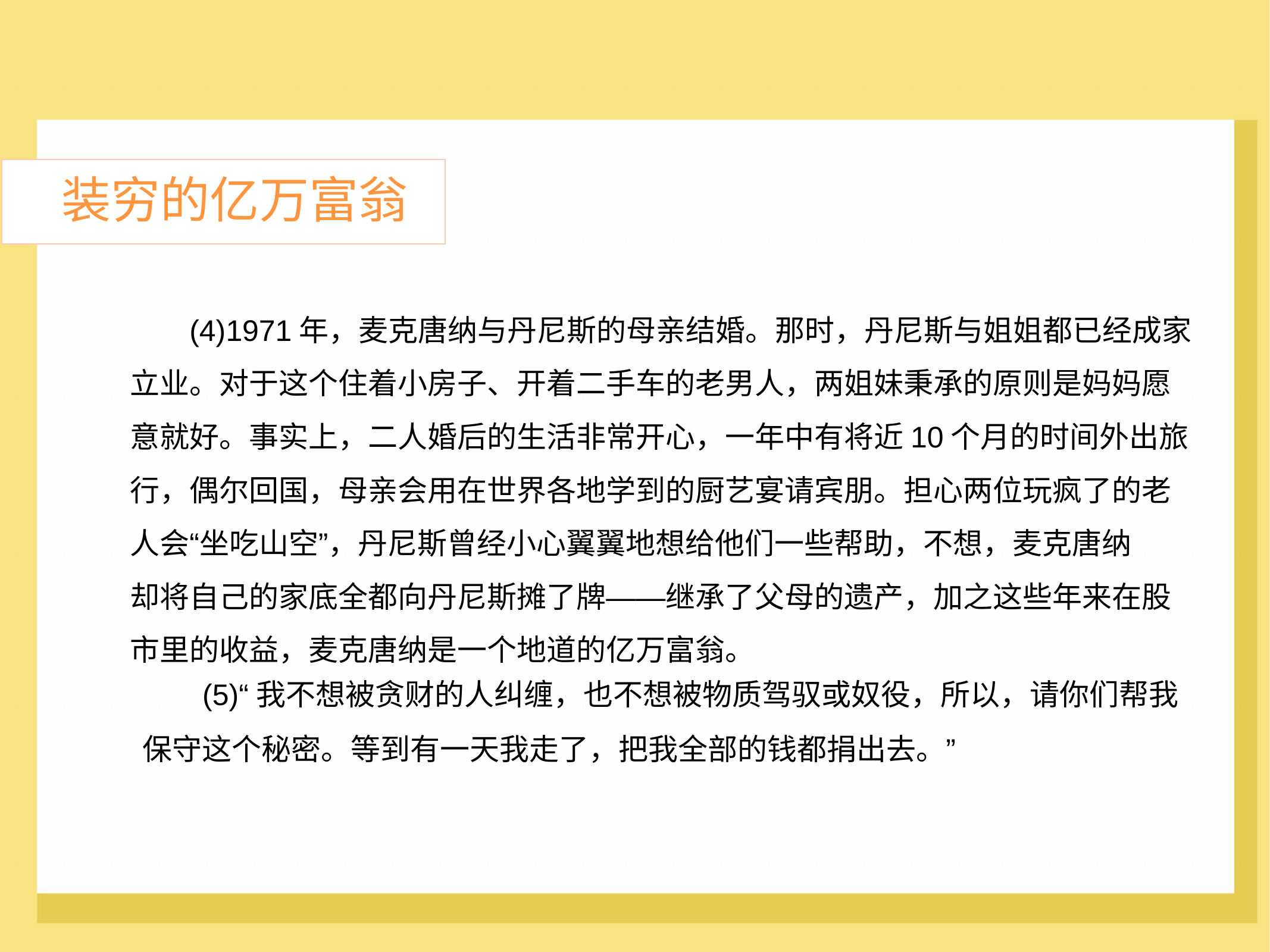

装穷的亿万富翁
	(4)1971年，麦克唐纳与丹尼斯的母亲结婚。那时，丹尼斯与姐姐都已经成家

立业。对于这个住着小房子、开着二手车的老男人，两姐妹秉承的原则是妈妈愿

意就好。事实上，二人婚后的生活非常开心，一年中有将近10个月的时间外出旅

行，偶尔回国，母亲会用在世界各地学到的厨艺宴请宾朋。担心两位玩疯了的老

人会“坐吃山空”，丹尼斯曾经小心翼翼地想给他们一些帮助，不想，麦克唐纳

却将自己的家底全都向丹尼斯摊了牌——继承了父母的遗产，加之这些年来在股

市里的收益，麦克唐纳是一个地道的亿万富翁。
(5)“我不想被贪财的人纠缠，也不想被物质驾驭或奴役，所以，请你们帮我
保守这个秘密。等到有一天我走了，把我全部的钱都捐出去。”